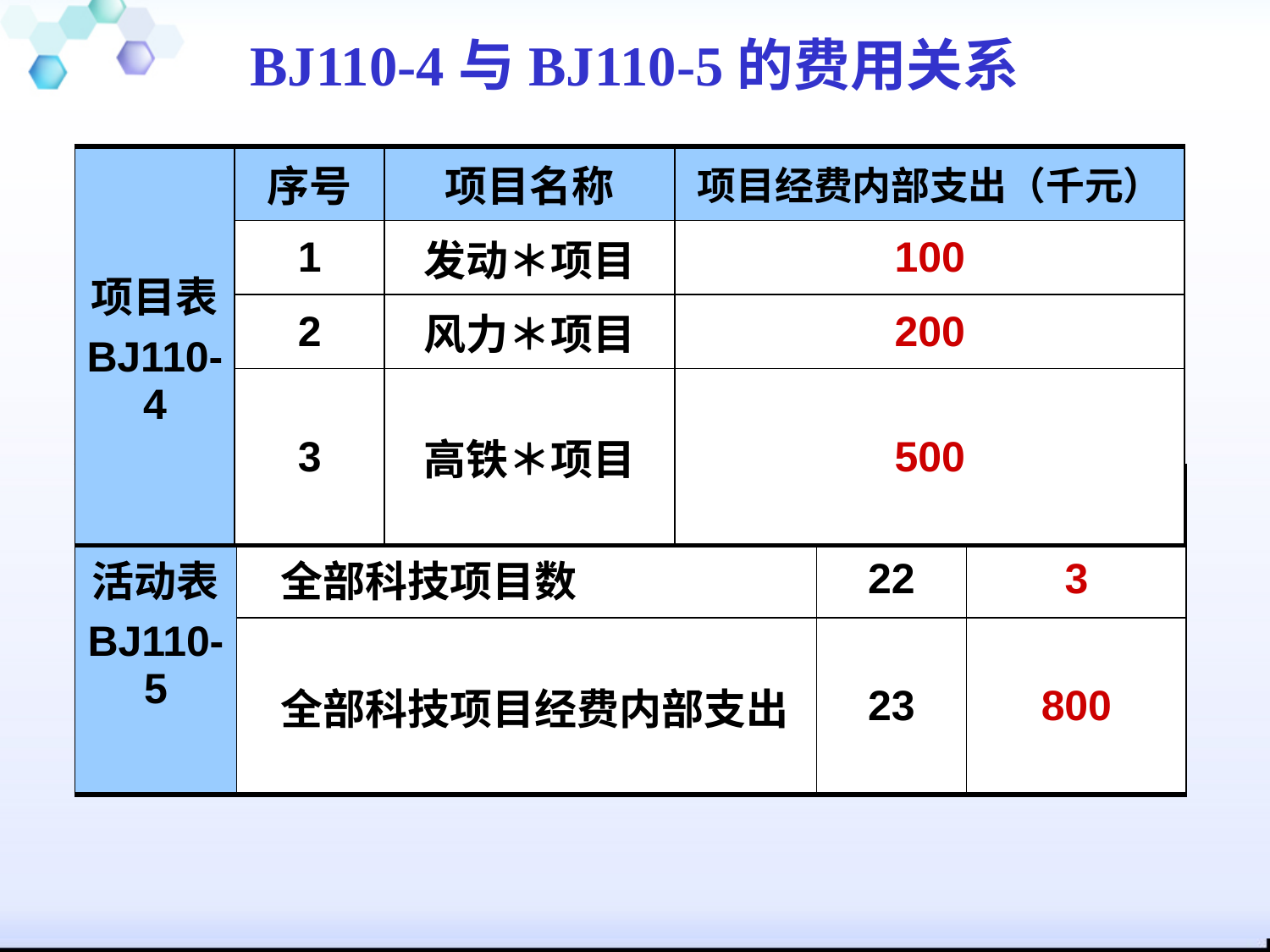

BJ110-4与BJ110-5的费用关系
| 项目表 BJ110-4 | 序号 | 项目名称 | 项目经费内部支出（千元） |
| --- | --- | --- | --- |
|  | 1 | 发动＊项目 | 100 |
|  | 2 | 风力＊项目 | 200 |
|  | 3 | 高铁＊项目 | 500 |
| 活动表 BJ110-5 | 指标名称 | 代码 | 本年 |
| --- | --- | --- | --- |
|  | 全部科技项目数 | 22 | 3 |
|  | 全部科技项目经费内部支出 | 23 | 800 |